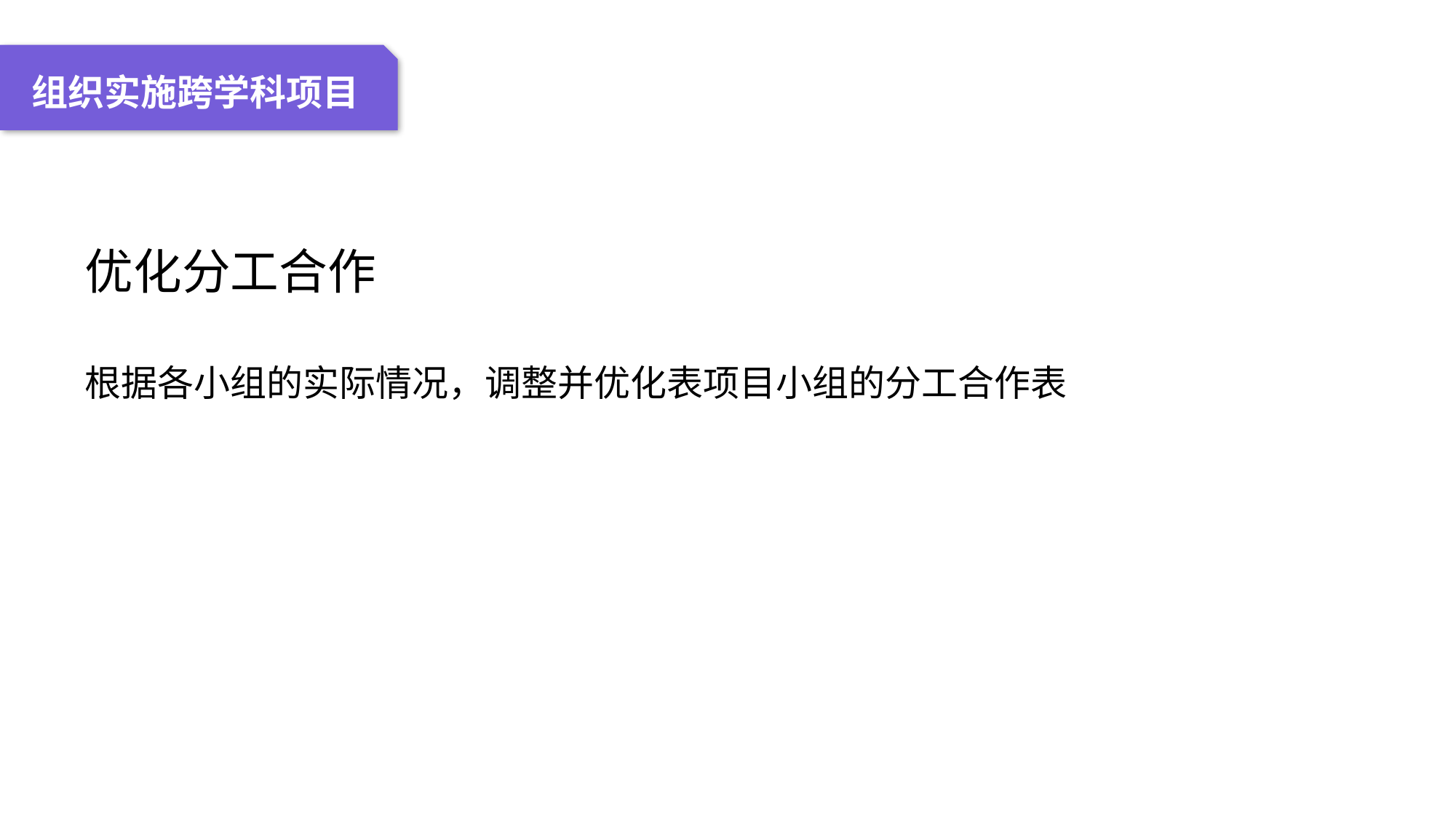

04 名词解释
01 准备过程
02 整体结构
03 重点说明
组织实施跨学科项目
优化分工合作

根据各小组的实际情况，调整并优化表项目小组的分工合作表